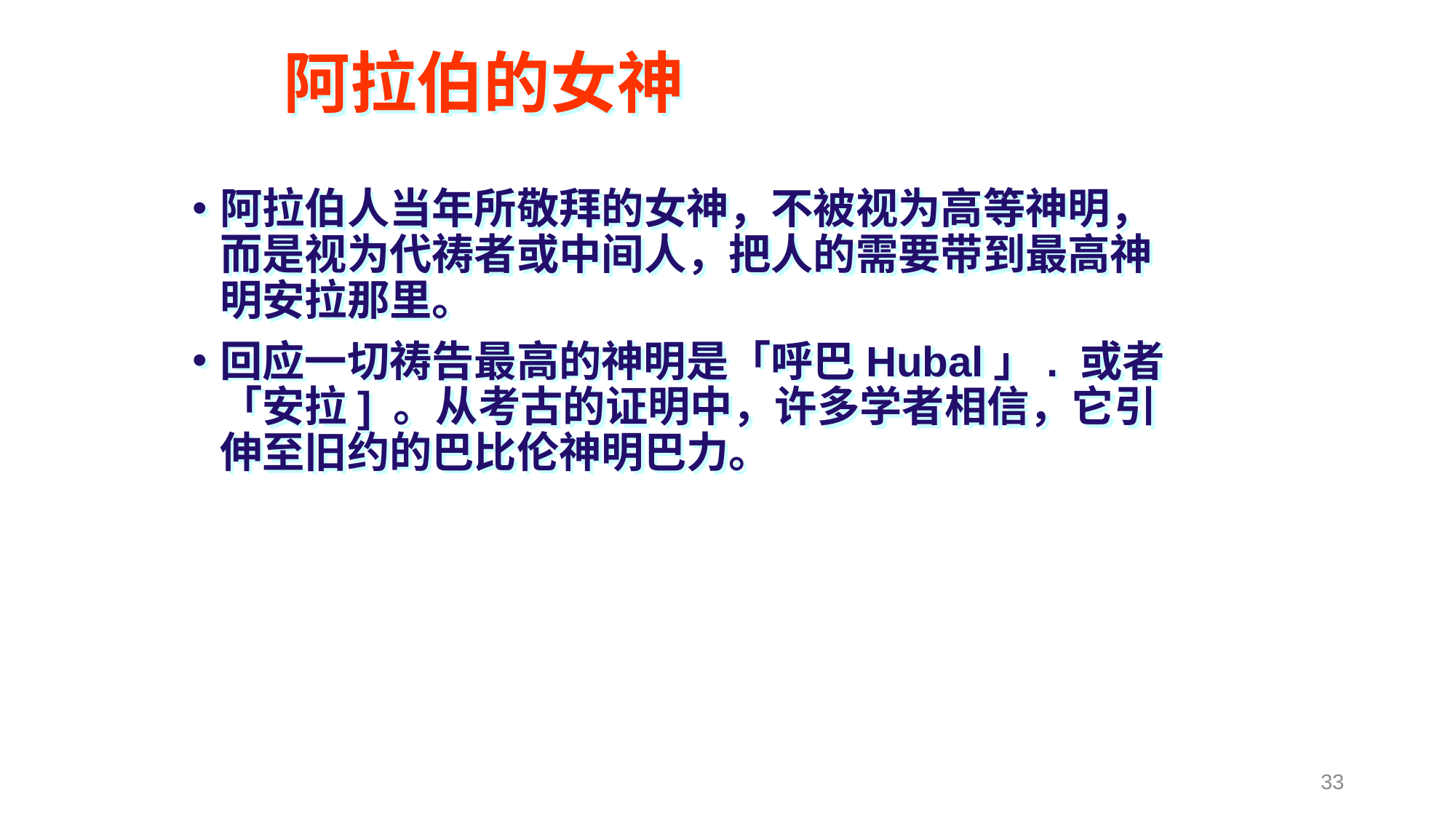

阿拉伯的女神
阿拉伯人当年所敬拜的女神，不被视为高等神明，而是视为代祷者或中间人，把人的需要带到最高神明安拉那里。
回应一切祷告最高的神明是「呼巴Hubal」. 或者「安拉] 。从考古的证明中，许多学者相信，它引伸至旧约的巴比伦神明巴力。
33